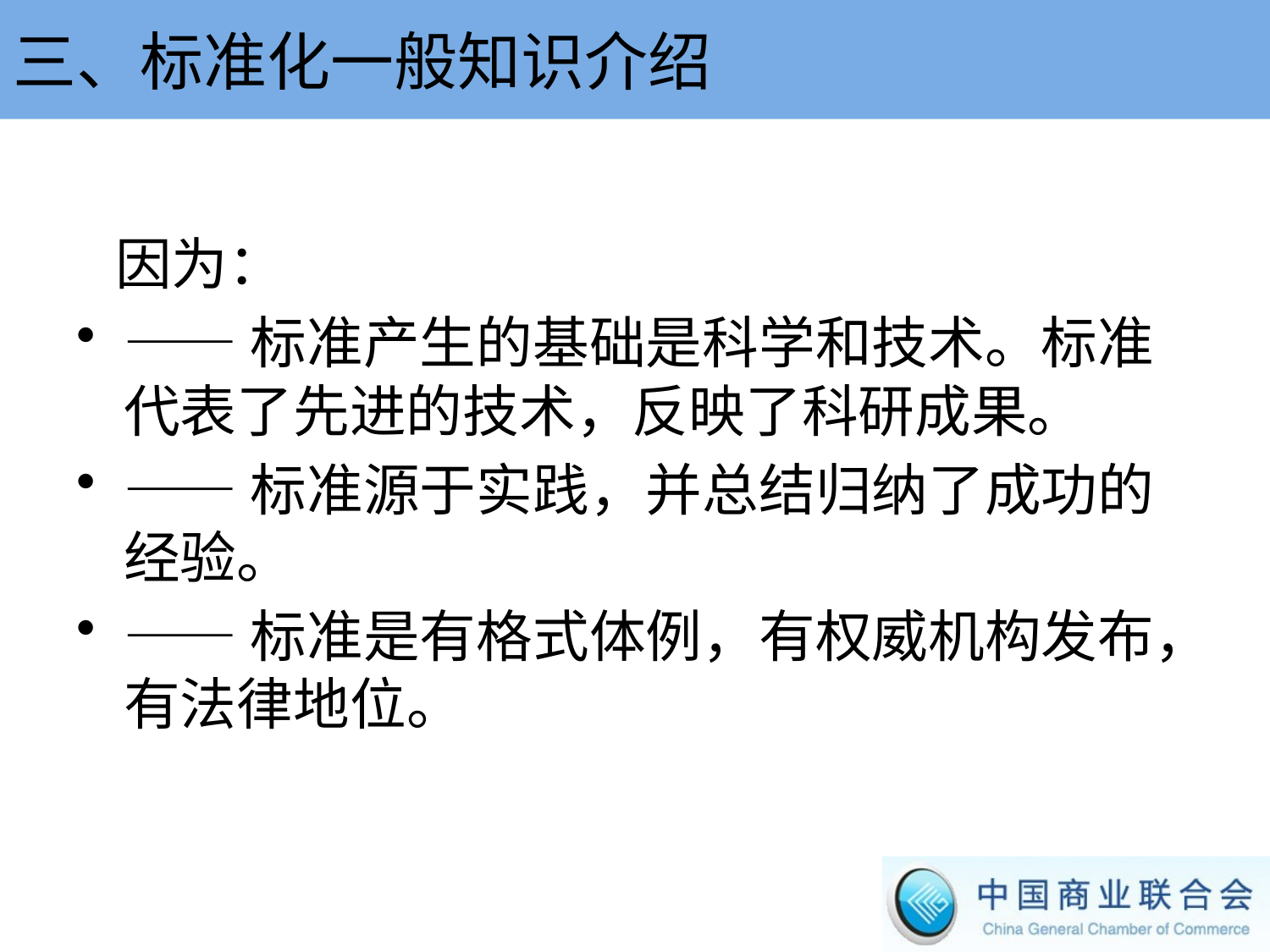

三、标准化一般知识介绍
  因为：
——标准产生的基础是科学和技术。标准代表了先进的技术，反映了科研成果。
——标准源于实践，并总结归纳了成功的经验。
——标准是有格式体例，有权威机构发布，有法律地位。